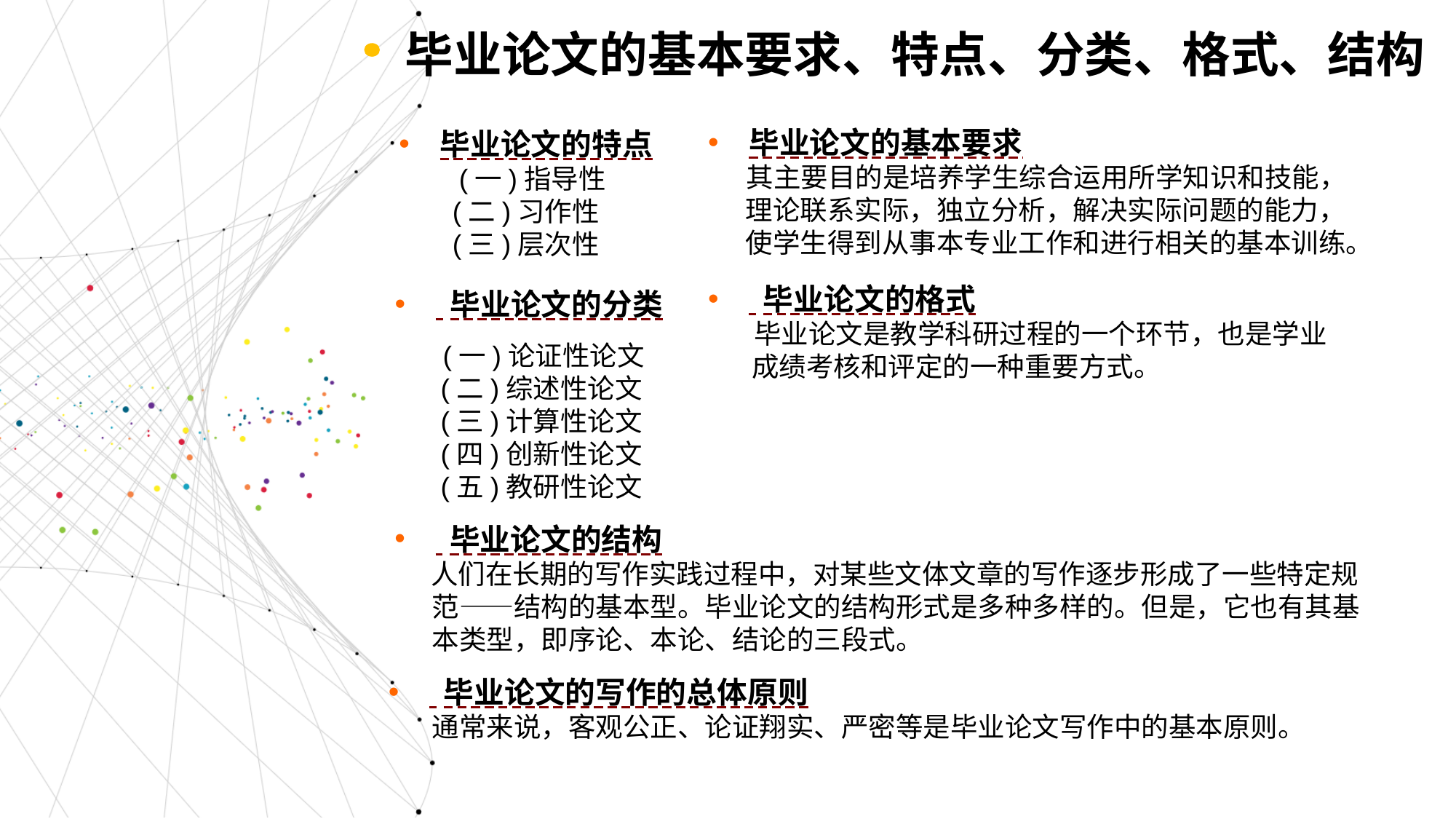

毕业论文的基本要求、特点、分类、格式、结构

毕业论文的基本要求
       其主要目的是培养学生综合运用所学知识和技能，
     理论联系实际，独立分析，解决实际问题的能力，
     使学生得到从事本专业工作和进行相关的基本训练。
毕业论文的特点
          (一)指导性
       (二)习作性
       (三)层次性
 毕业论文的格式
        毕业论文是教学科研过程的一个环节，也是学业
      成绩考核和评定的一种重要方式。
 毕业论文的分类
        (一)论证性论文
      (二)综述性论文
      (三)计算性论文
      (四)创新性论文
      (五)教研性论文
 毕业论文的结构
        人们在长期的写作实践过程中，对某些文体文章的写作逐步形成了一些特定规
     范——结构的基本型。毕业论文的结构形式是多种多样的。但是，它也有其基
     本类型，即序论、本论、结论的三段式。
 毕业论文的写作的总体原则
      通常来说，客观公正、论证翔实、严密等是毕业论文写作中的基本原则。